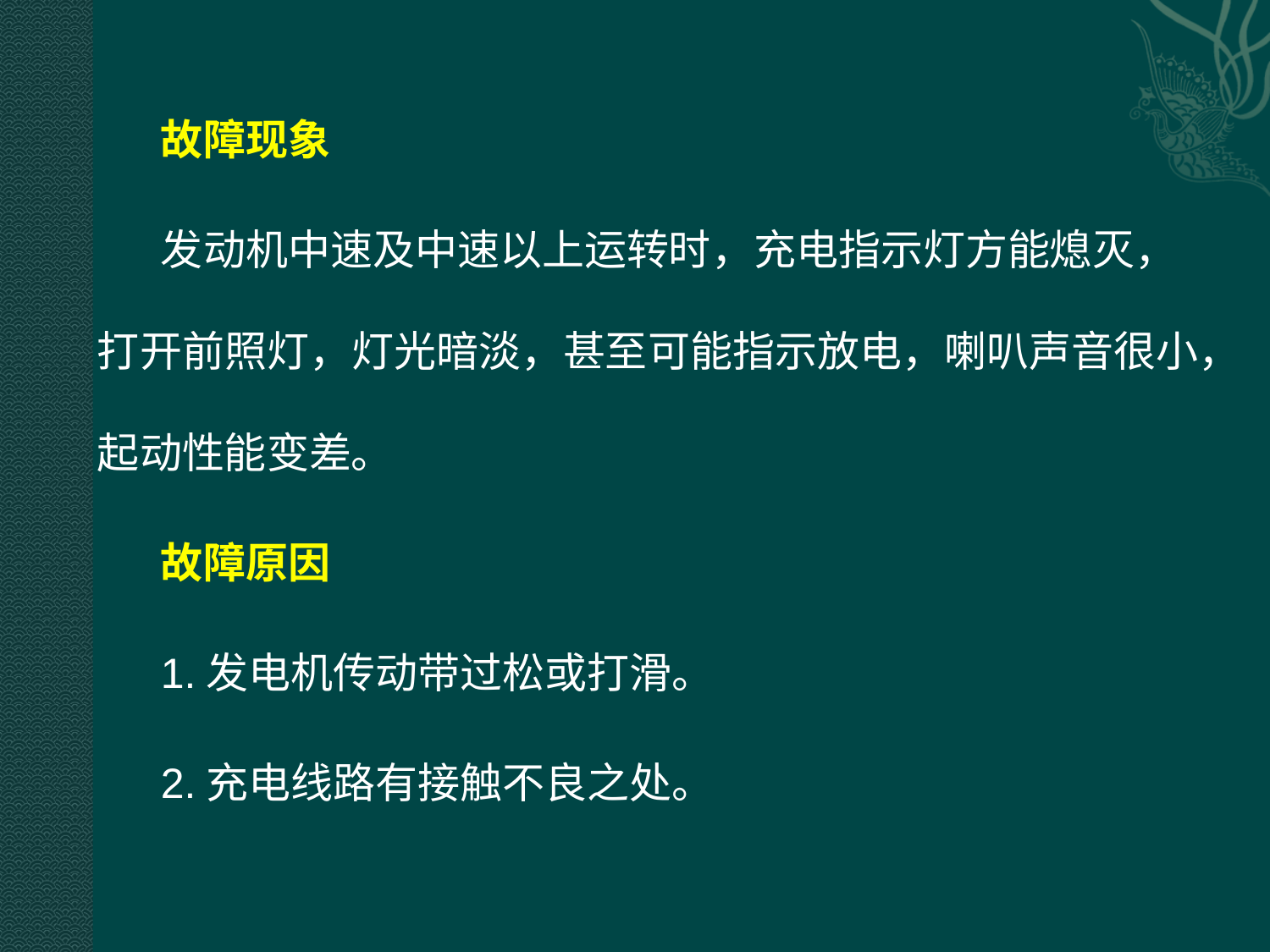

故障现象
发动机中速及中速以上运转时，充电指示灯方能熄灭，打开前照灯，灯光暗淡，甚至可能指示放电，喇叭声音很小，起动性能变差。
故障原因
1.发电机传动带过松或打滑。
2.充电线路有接触不良之处。